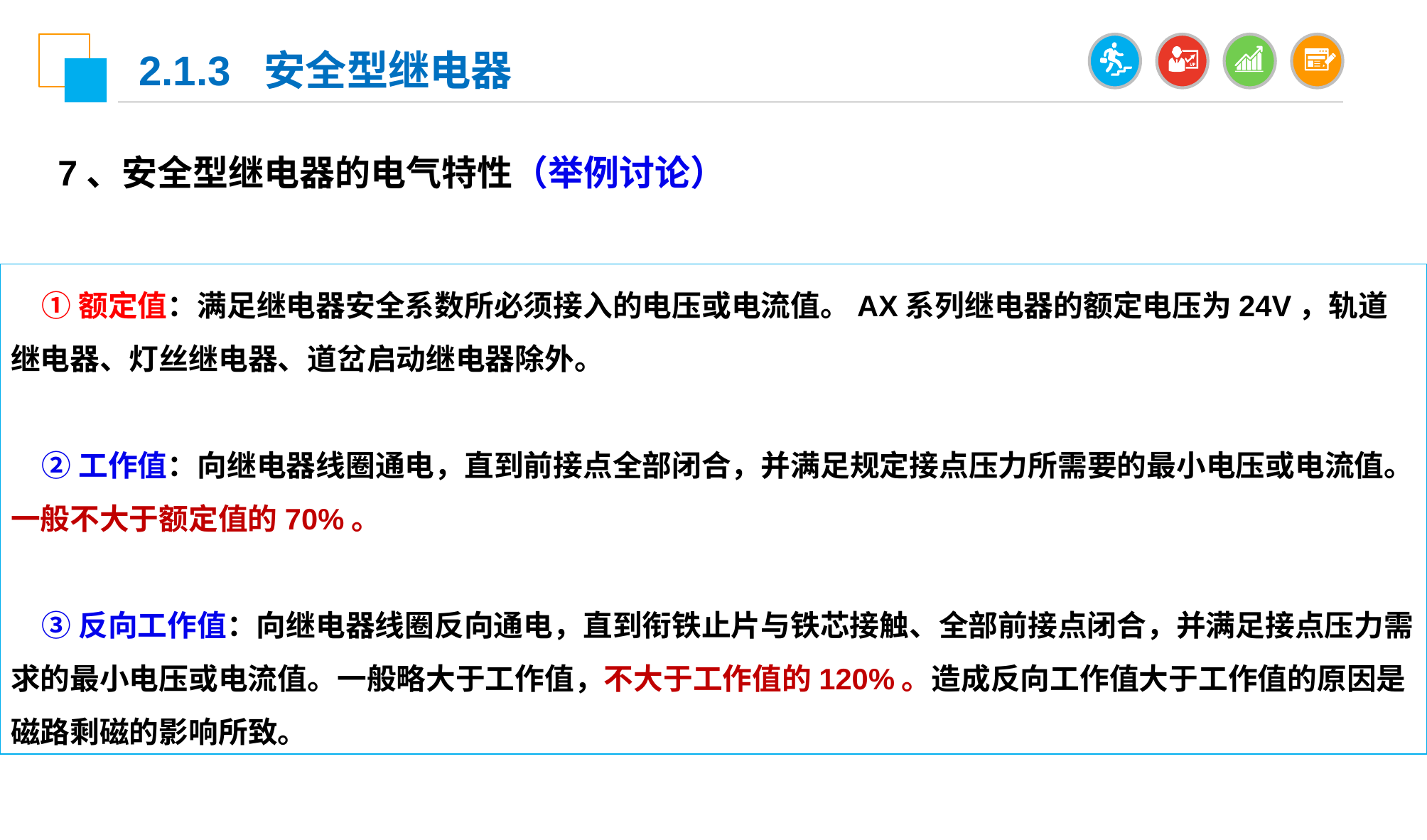

2.1.3  安全型继电器
7、安全型继电器的电气特性（举例讨论）
①额定值：满足继电器安全系数所必须接入的电压或电流值。AX系列继电器的额定电压为24V，轨道继电器、灯丝继电器、道岔启动继电器除外。

②工作值：向继电器线圈通电，直到前接点全部闭合，并满足规定接点压力所需要的最小电压或电流值。一般不大于额定值的70%。

③反向工作值：向继电器线圈反向通电，直到衔铁止片与铁芯接触、全部前接点闭合，并满足接点压力需求的最小电压或电流值。一般略大于工作值，不大于工作值的120%。造成反向工作值大于工作值的原因是磁路剩磁的影响所致。